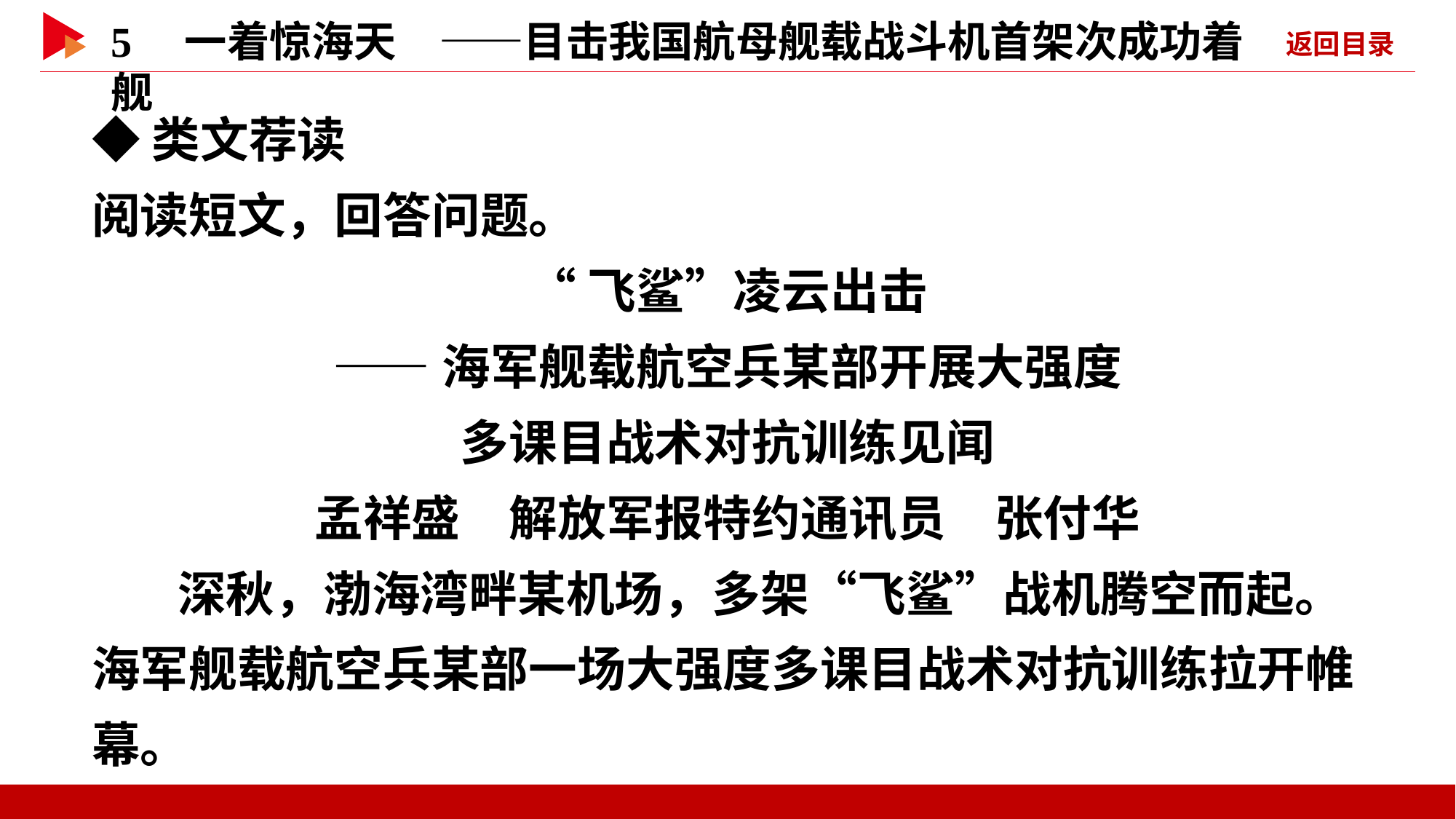

◆类文荐读
阅读短文，回答问题。
“飞鲨”凌云出击
——海军舰载航空兵某部开展大强度
多课目战术对抗训练见闻
孟祥盛　解放军报特约通讯员　张付华
深秋，渤海湾畔某机场，多架“飞鲨”战机腾空而起。海军舰载航空兵某部一场大强度多课目战术对抗训练拉开帷幕。